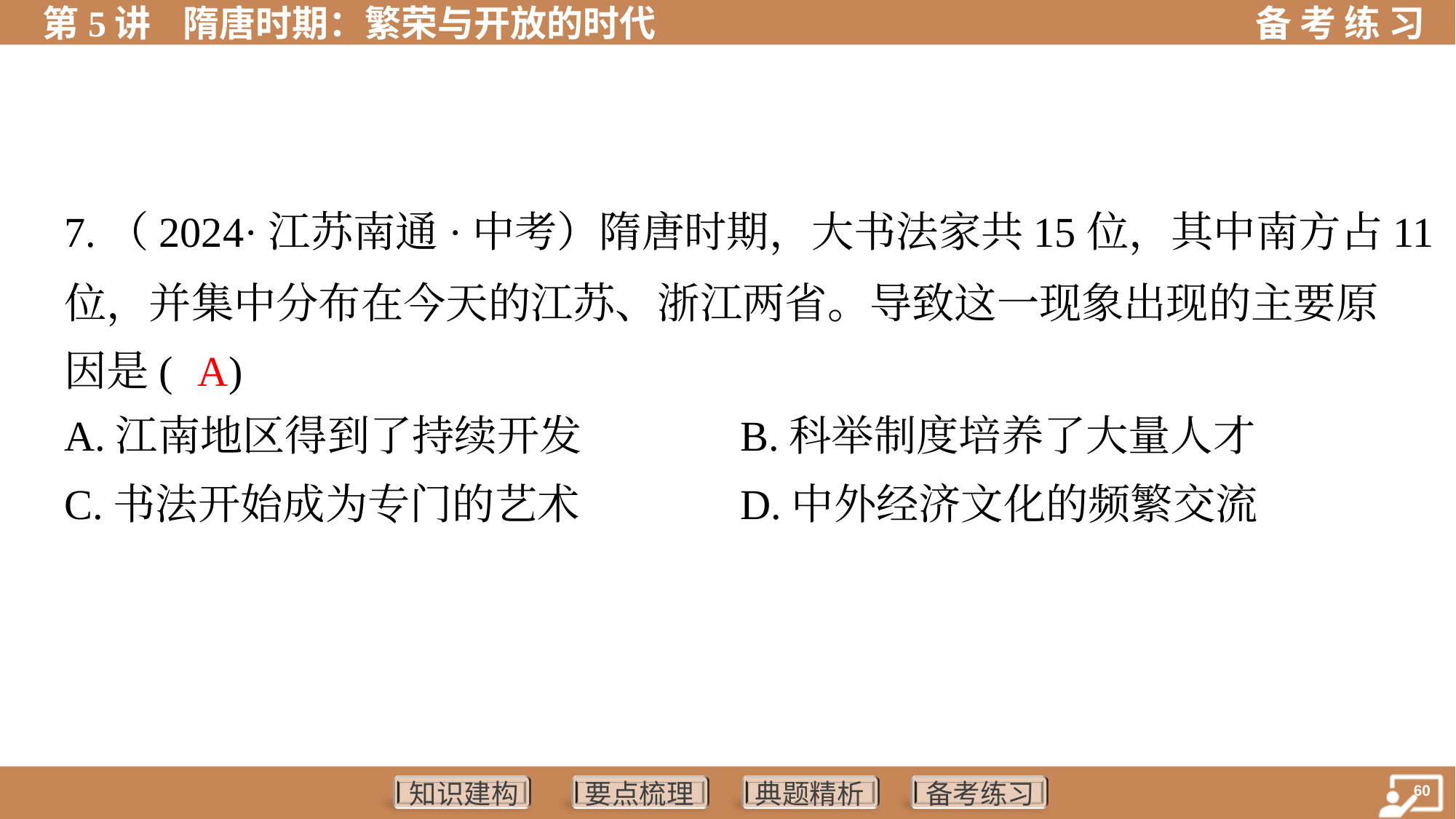

7.（2024·江苏南通·中考）隋唐时期，大书法家共15位，其中南方占11
位，并集中分布在今天的江苏、浙江两省。导致这一现象出现的主要原
因是(     )
A
A.江南地区得到了持续开发	B.科举制度培养了大量人才
C.书法开始成为专门的艺术	D.中外经济文化的频繁交流